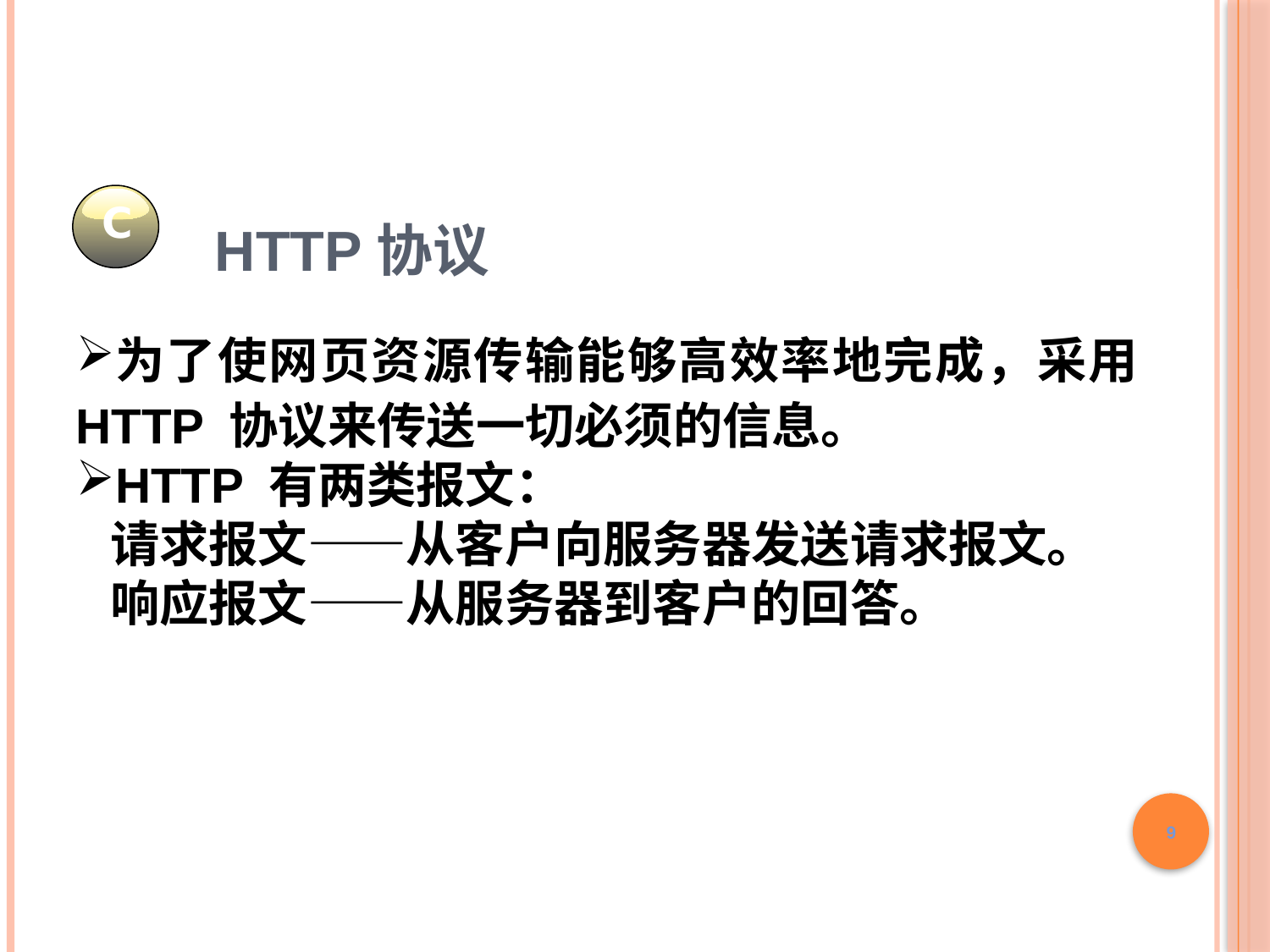

C
HTTP协议
为了使网页资源传输能够高效率地完成，采用 HTTP 协议来传送一切必须的信息。
HTTP 有两类报文：
  请求报文——从客户向服务器发送请求报文。
  响应报文——从服务器到客户的回答。

9